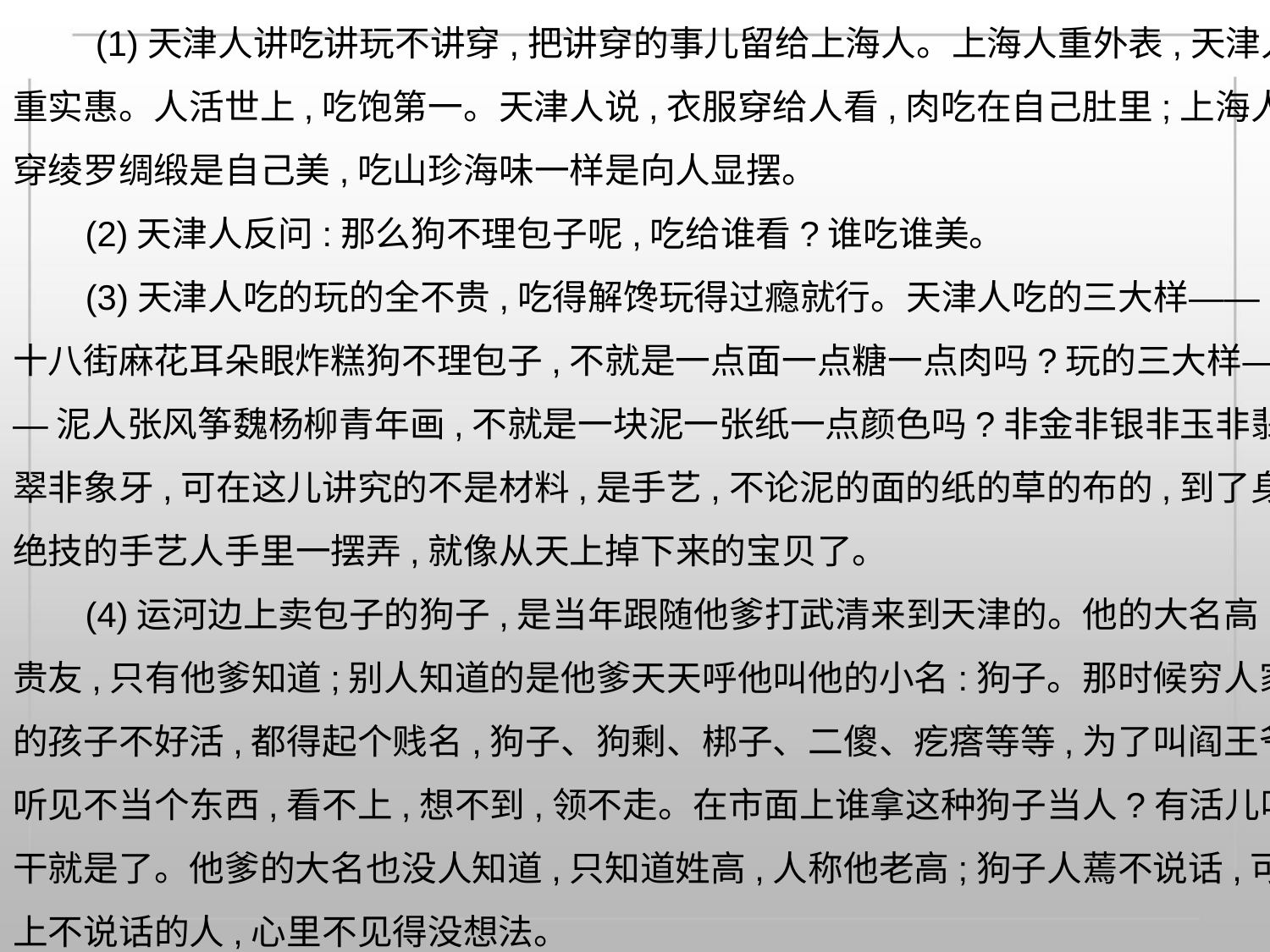

(1)天津人讲吃讲玩不讲穿,把讲穿的事儿留给上海人。上海人重外表,天津人
重实惠。人活世上,吃饱第一。天津人说,衣服穿给人看,肉吃在自己肚里;上海人说,
穿绫罗绸缎是自己美,吃山珍海味一样是向人显摆。
(2)天津人反问:那么狗不理包子呢,吃给谁看?谁吃谁美。
(3)天津人吃的玩的全不贵,吃得解馋玩得过瘾就行。天津人吃的三大样——
十八街麻花耳朵眼炸糕狗不理包子,不就是一点面一点糖一点肉吗?玩的三大样—
—泥人张风筝魏杨柳青年画,不就是一块泥一张纸一点颜色吗?非金非银非玉非翡
翠非象牙,可在这儿讲究的不是材料,是手艺,不论泥的面的纸的草的布的,到了身怀
绝技的手艺人手里一摆弄,就像从天上掉下来的宝贝了。
(4)运河边上卖包子的狗子,是当年跟随他爹打武清来到天津的。他的大名高
贵友,只有他爹知道;别人知道的是他爹天天呼他叫他的小名:狗子。那时候穷人家
的孩子不好活,都得起个贱名,狗子、狗剩、梆子、二傻、疙瘩等等,为了叫阎王爷
听见不当个东西,看不上,想不到,领不走。在市面上谁拿这种狗子当人?有活儿叫他
干就是了。他爹的大名也没人知道,只知道姓高,人称他老高;狗子人蔫不说话,可嘴
上不说话的人,心里不见得没想法。